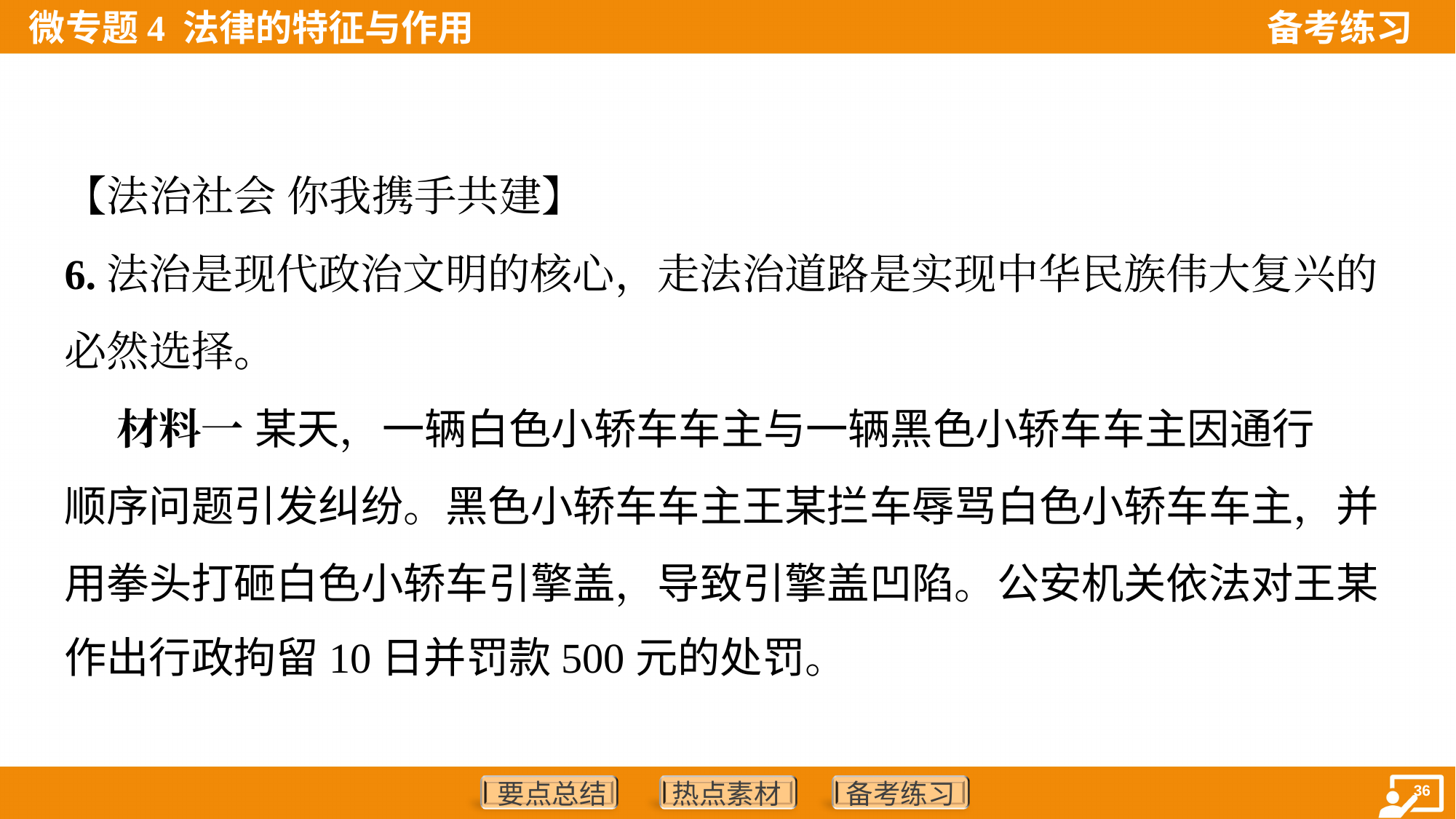

【法治社会 你我携手共建】
6.法治是现代政治文明的核心，走法治道路是实现中华民族伟大复兴的
必然选择。
    材料一 某天，一辆白色小轿车车主与一辆黑色小轿车车主因通行
顺序问题引发纠纷。黑色小轿车车主王某拦车辱骂白色小轿车车主，并
用拳头打砸白色小轿车引擎盖，导致引擎盖凹陷。公安机关依法对王某
作出行政拘留10日并罚款500元的处罚。